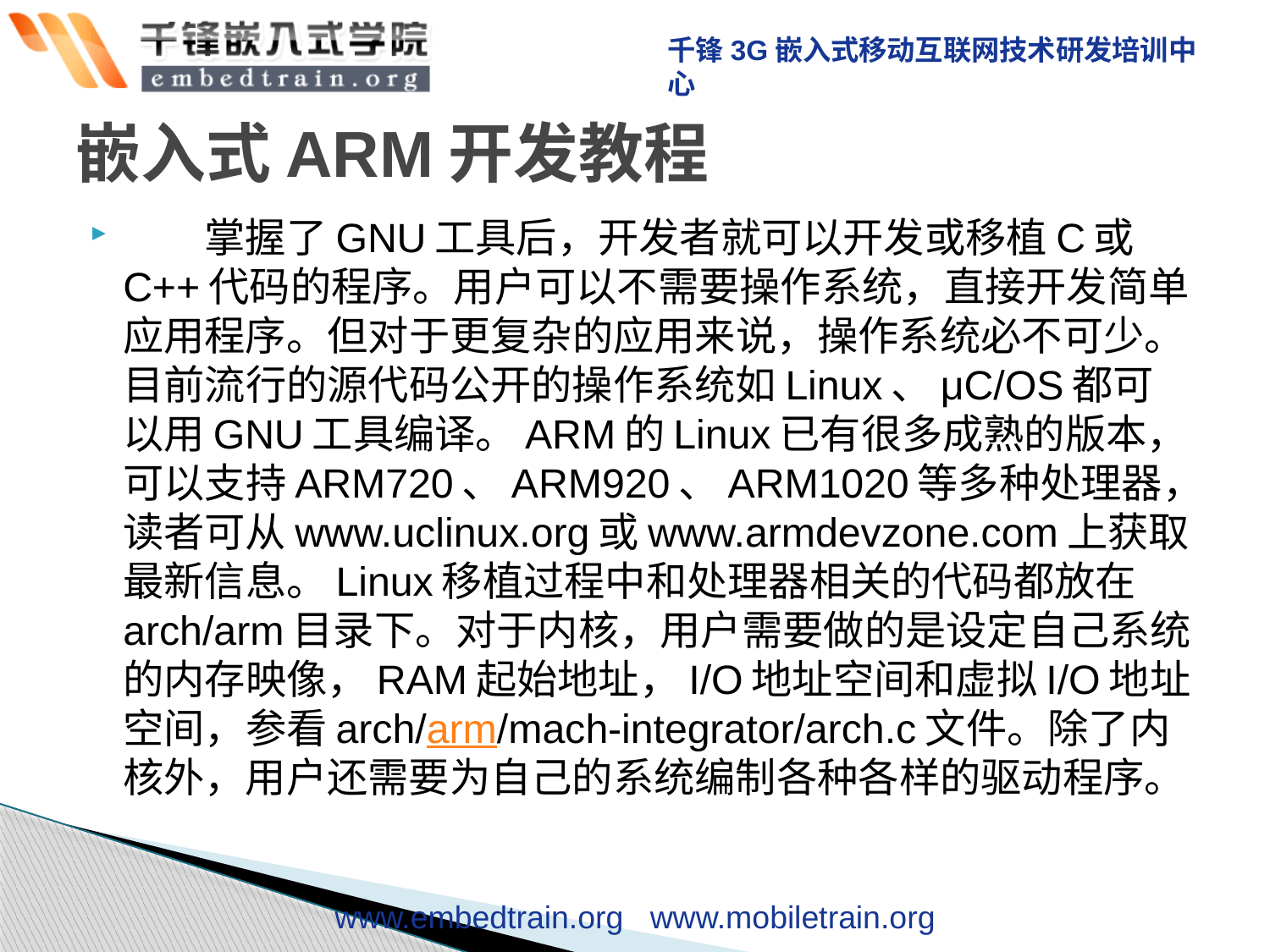

# 嵌入式ARM开发教程
　　掌握了GNU工具后，开发者就可以开发或移植C或C++代码的程序。用户可以不需要操作系统，直接开发简单应用程序。但对于更复杂的应用来说，操作系统必不可少。目前流行的源代码公开的操作系统如Linux、μC/OS都可以用GNU工具编译。ARM的Linux已有很多成熟的版本，可以支持ARM720、ARM920、ARM1020等多种处理器，读者可从www.uclinux.org或www.armdevzone.com上获取最新信息。Linux移植过程中和处理器相关的代码都放在arch/arm目录下。对于内核，用户需要做的是设定自己系统的内存映像，RAM起始地址，I/O地址空间和虚拟I/O地址空间，参看arch/arm/mach-integrator/arch.c文件。除了内核外，用户还需要为自己的系统编制各种各样的驱动程序。